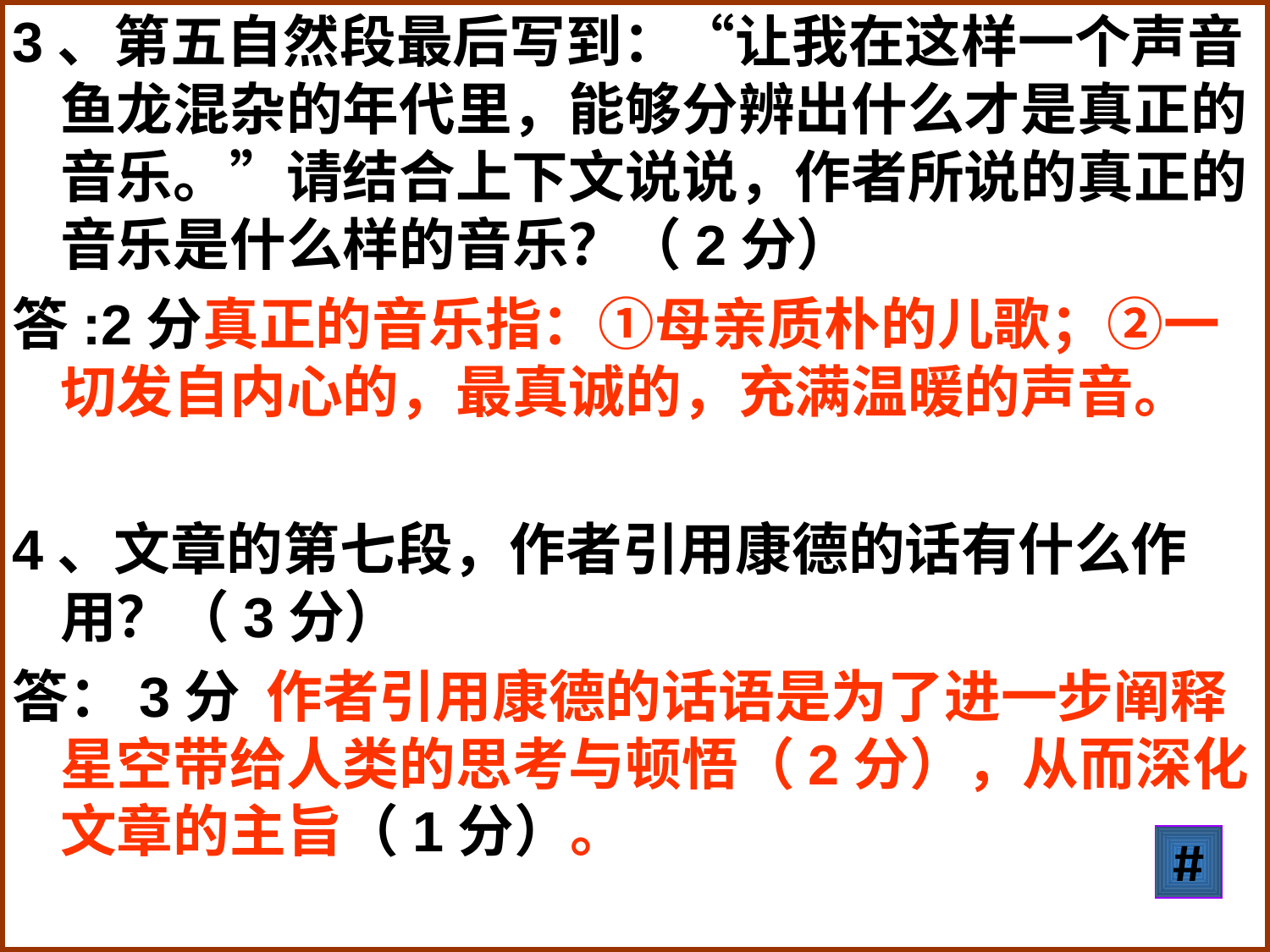

3、第五自然段最后写到：“让我在这样一个声音鱼龙混杂的年代里，能够分辨出什么才是真正的音乐。”请结合上下文说说，作者所说的真正的音乐是什么样的音乐？（2分）
答:2分真正的音乐指：①母亲质朴的儿歌；②一切发自内心的，最真诚的，充满温暖的声音。

4、文章的第七段，作者引用康德的话有什么作用？（3分）
答：3分  作者引用康德的话语是为了进一步阐释星空带给人类的思考与顿悟（2分），从而深化文章的主旨（1分）。
#